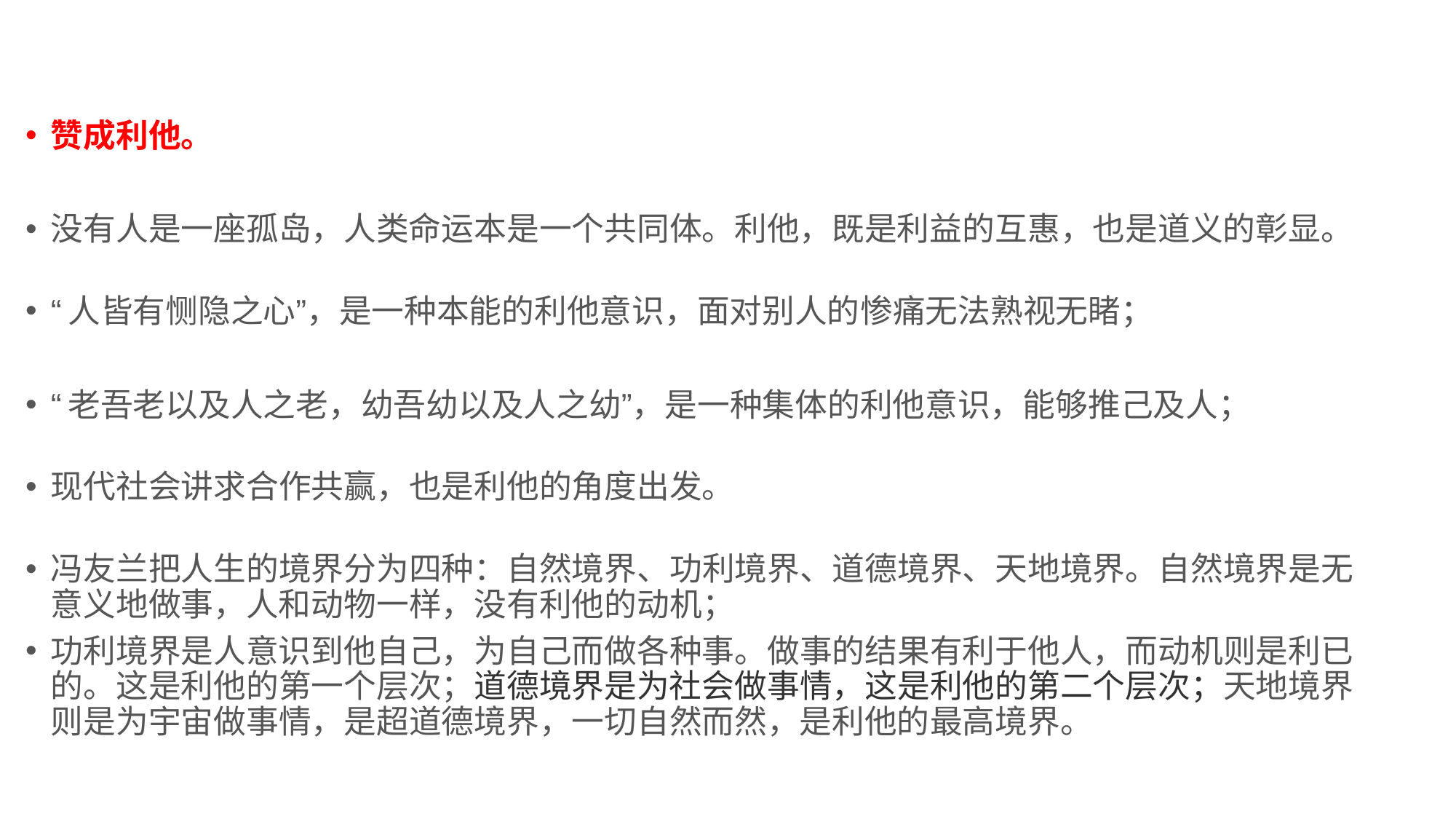

赞成利他。

没有人是一座孤岛，人类命运本是一个共同体。利他，既是利益的互惠，也是道义的彰显。
“人皆有恻隐之心”，是一种本能的利他意识，面对别人的惨痛无法熟视无睹；

“老吾老以及人之老，幼吾幼以及人之幼”，是一种集体的利他意识，能够推己及人；
现代社会讲求合作共赢，也是利他的角度出发。
冯友兰把人生的境界分为四种：自然境界、功利境界、道德境界、天地境界。自然境界是无意义地做事，人和动物一样，没有利他的动机；
功利境界是人意识到他自己，为自己而做各种事。做事的结果有利于他人，而动机则是利已的。这是利他的第一个层次；道德境界是为社会做事情，这是利他的第二个层次；天地境界则是为宇宙做事情，是超道德境界，一切自然而然，是利他的最高境界。